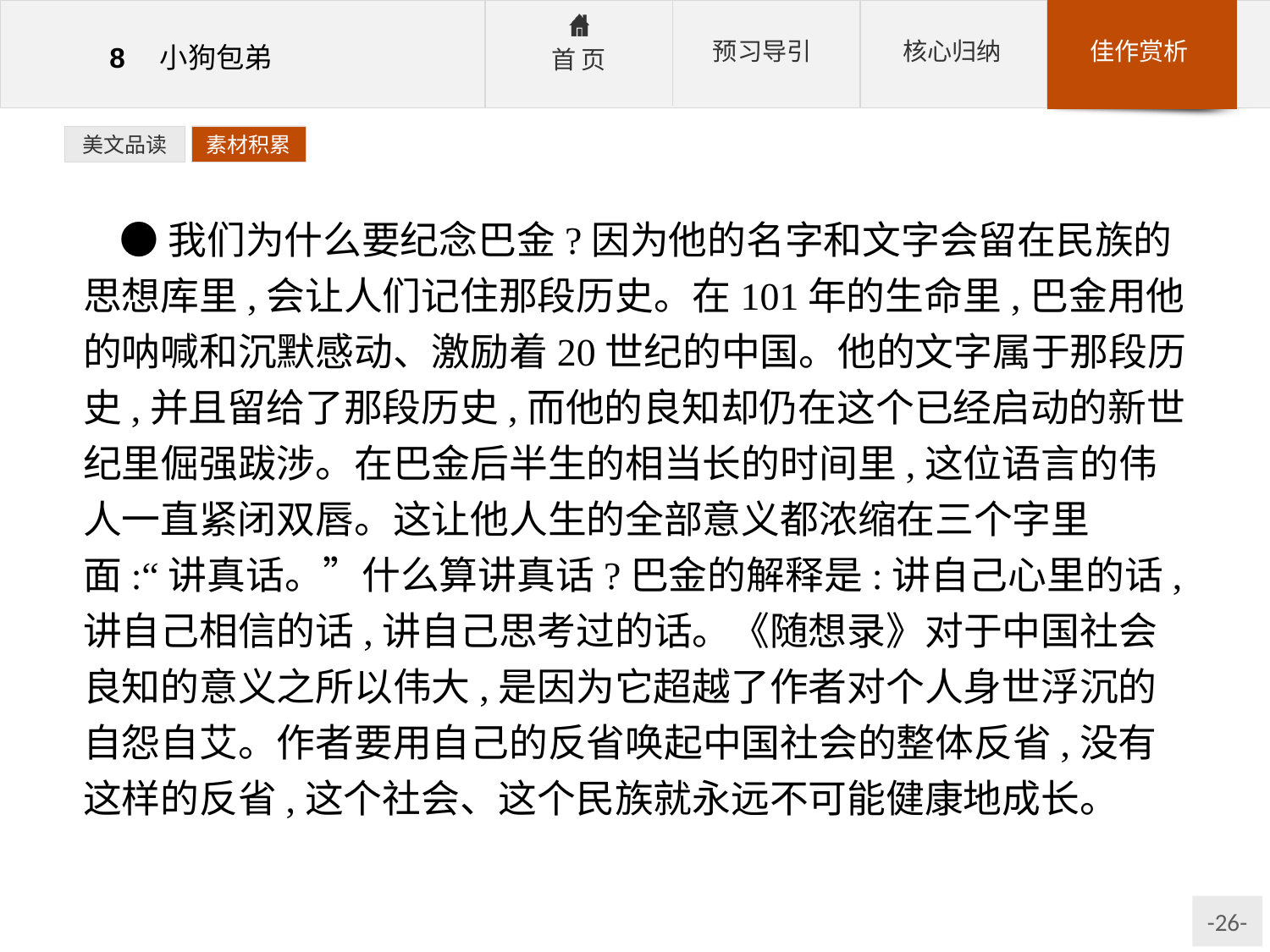

美文品读
素材积累
●我们为什么要纪念巴金?因为他的名字和文字会留在民族的思想库里,会让人们记住那段历史。在101年的生命里,巴金用他的呐喊和沉默感动、激励着20世纪的中国。他的文字属于那段历史,并且留给了那段历史,而他的良知却仍在这个已经启动的新世纪里倔强跋涉。在巴金后半生的相当长的时间里,这位语言的伟人一直紧闭双唇。这让他人生的全部意义都浓缩在三个字里面:“讲真话。”什么算讲真话?巴金的解释是:讲自己心里的话,讲自己相信的话,讲自己思考过的话。《随想录》对于中国社会良知的意义之所以伟大,是因为它超越了作者对个人身世浮沉的自怨自艾。作者要用自己的反省唤起中国社会的整体反省,没有这样的反省,这个社会、这个民族就永远不可能健康地成长。